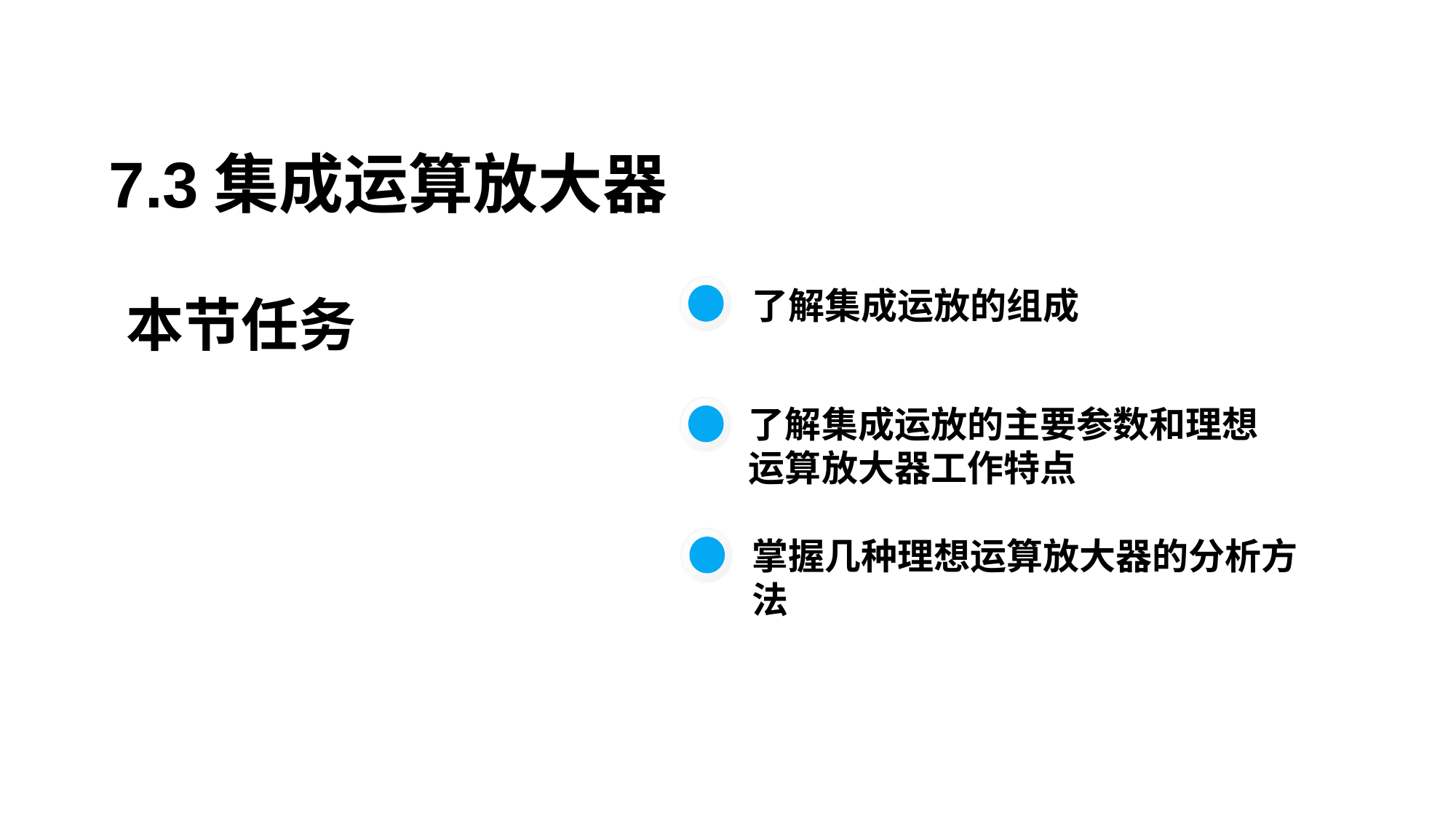

7.3集成运算放大器

了解集成运放的组成
本节任务
了解集成运放的主要参数和理想运算放大器工作特点

掌握几种理想运算放大器的分析方法